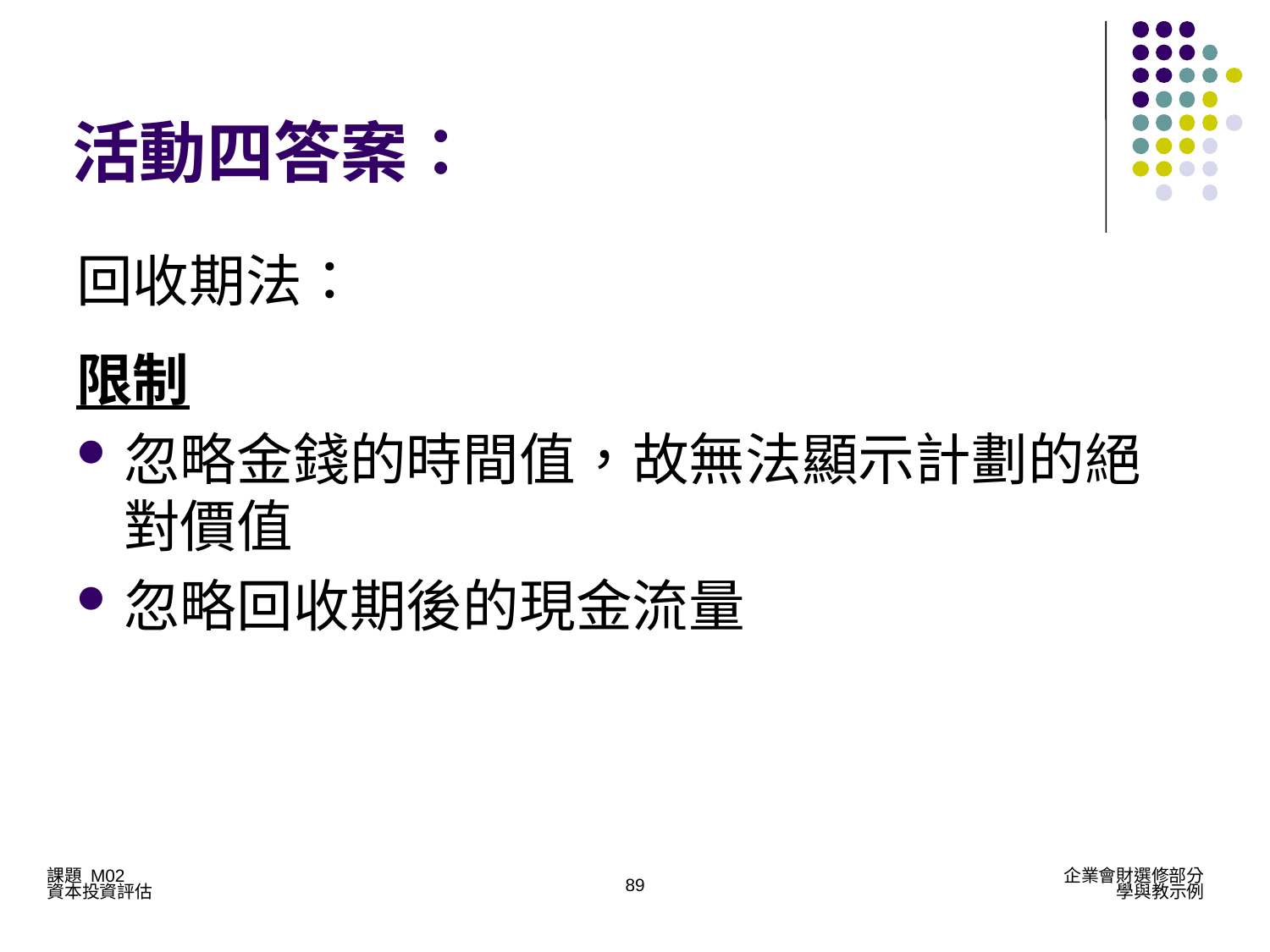

#
活動四答案：
回收期法：
限制
忽略金錢的時間值，故無法顯示計劃的絕對價值
忽略回收期後的現金流量
89